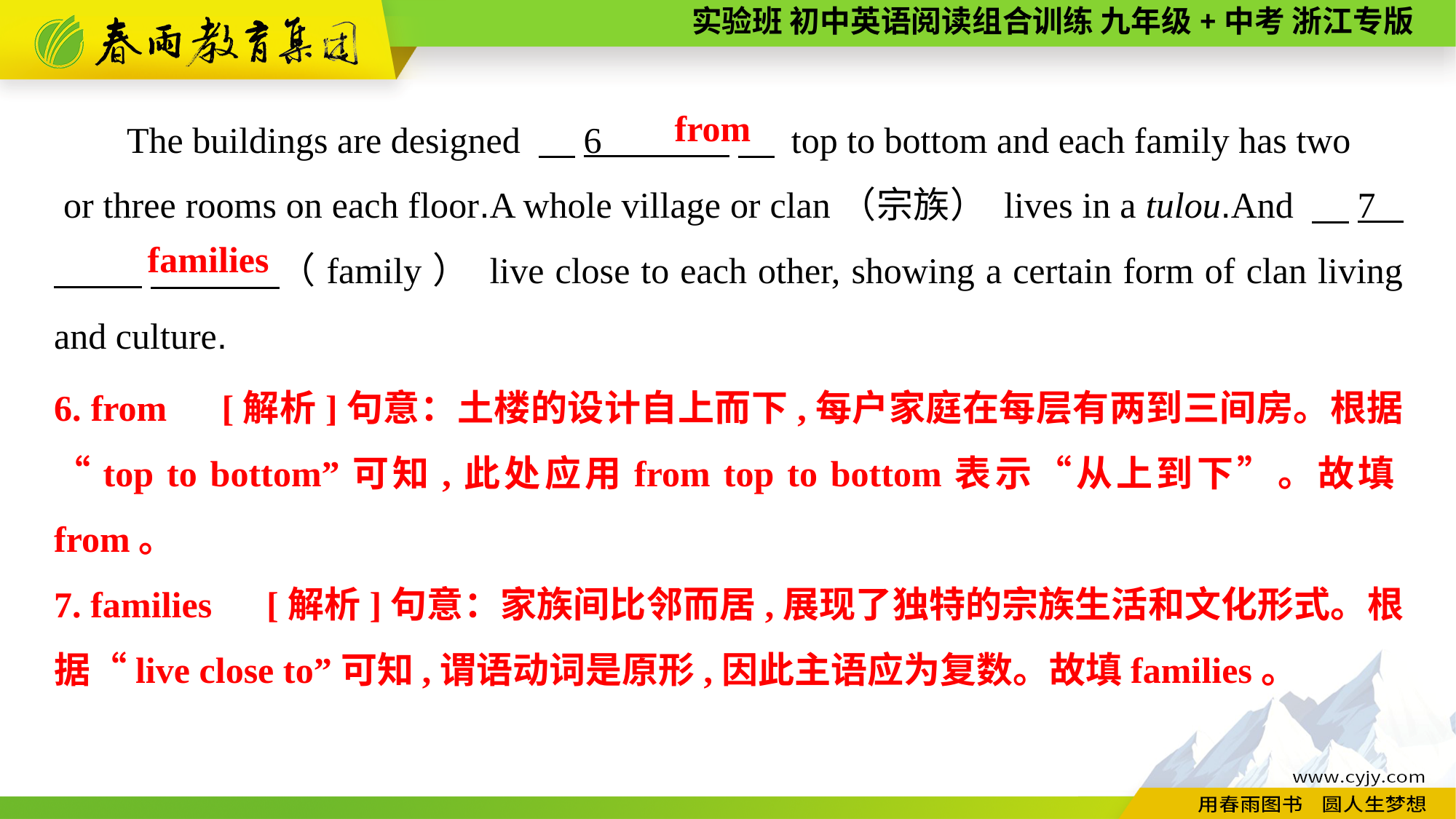

The buildings are designed 　6              　 top to bottom and each family has two
 or three rooms on each floor.A whole village or clan（宗族） lives in a tulou.And 　7           .　         （family） live close to each other, showing a certain form of clan living and culture.
from
families
6. from　[解析]句意：土楼的设计自上而下,每户家庭在每层有两到三间房。根据“top to bottom”可知,此处应用from top to bottom表示“从上到下”。故填from。
7. families　[解析]句意：家族间比邻而居,展现了独特的宗族生活和文化形式。根据“live close to”可知,谓语动词是原形,因此主语应为复数。故填families。